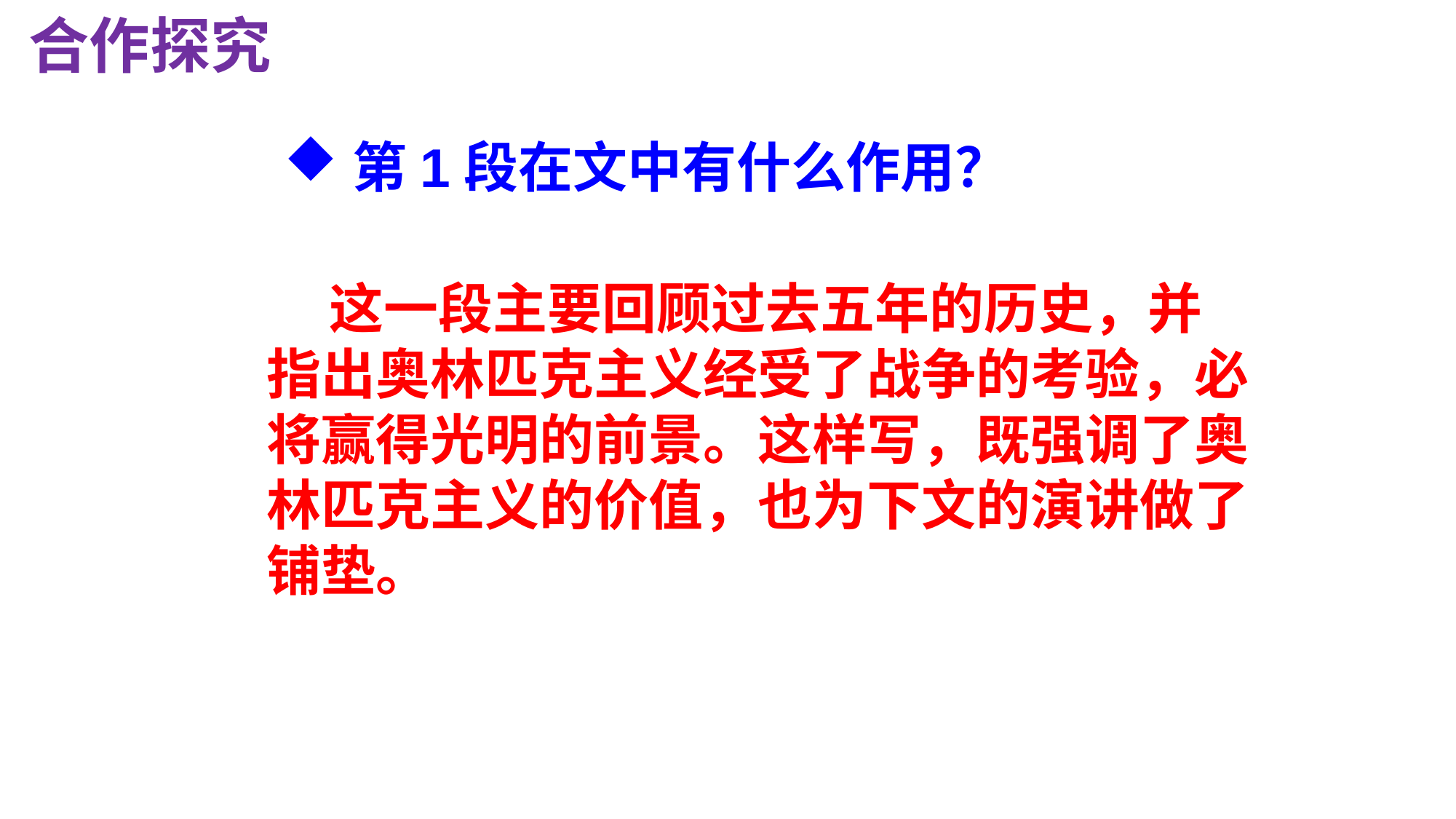

合作探究
第1段在文中有什么作用？
    这一段主要回顾过去五年的历史，并指出奥林匹克主义经受了战争的考验，必将赢得光明的前景。这样写，既强调了奥林匹克主义的价值，也为下文的演讲做了铺垫。